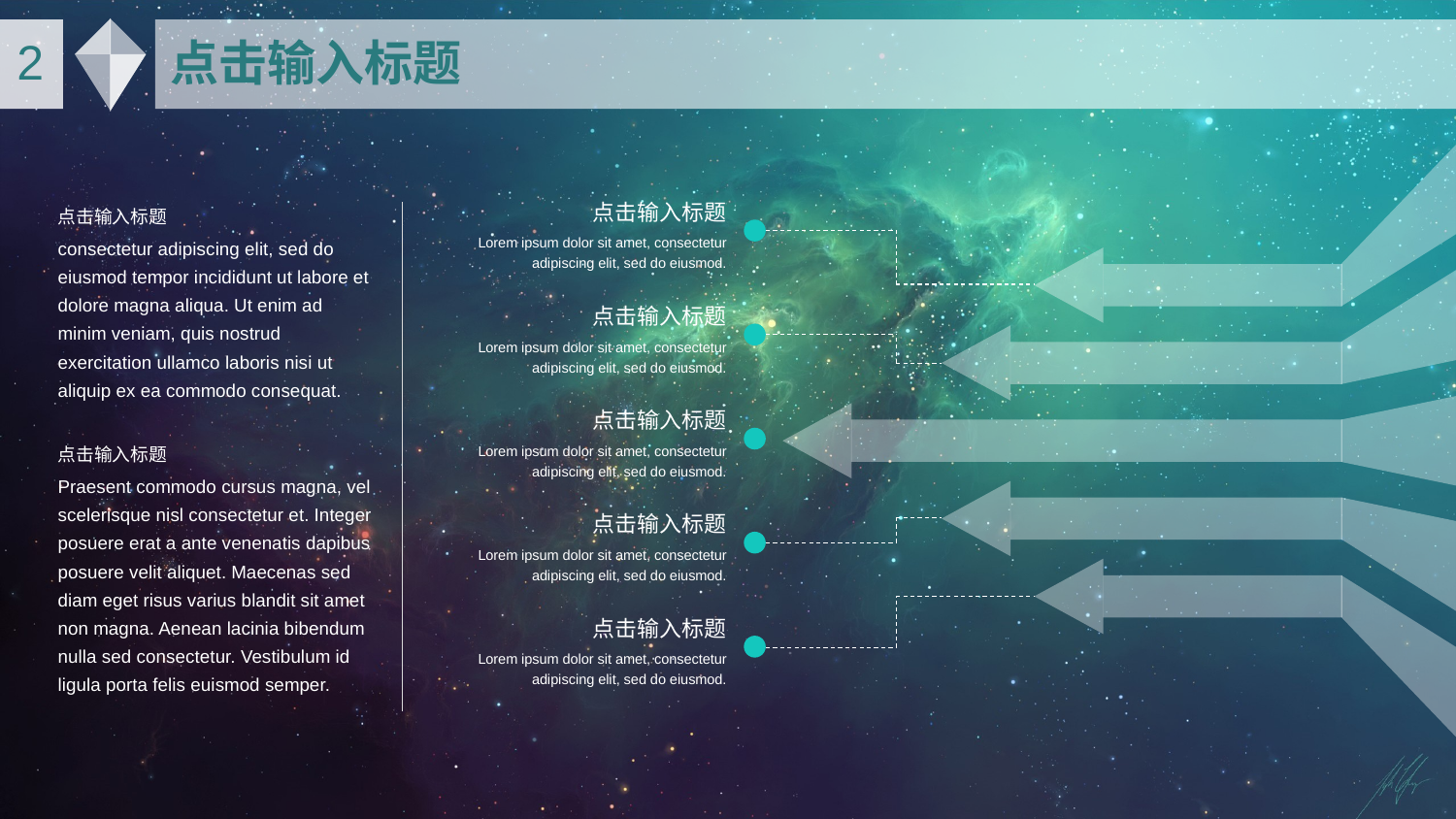

2
点击输入标题

点击输入标题
consectetur adipiscing elit, sed do eiusmod tempor incididunt ut labore et dolore magna aliqua. Ut enim ad minim veniam, quis nostrud exercitation ullamco laboris nisi ut aliquip ex ea commodo consequat.

点击输入标题
Praesent commodo cursus magna, vel scelerisque nisl consectetur et. Integer posuere erat a ante venenatis dapibus posuere velit aliquet. Maecenas sed diam eget risus varius blandit sit amet non magna. Aenean lacinia bibendum nulla sed consectetur. Vestibulum id ligula porta felis euismod semper.

点击输入标题
Lorem ipsum dolor sit amet, consectetur adipiscing elit, sed do eiusmod.

点击输入标题
Lorem ipsum dolor sit amet, consectetur adipiscing elit, sed do eiusmod.

点击输入标题
Lorem ipsum dolor sit amet, consectetur adipiscing elit, sed do eiusmod.

点击输入标题
Lorem ipsum dolor sit amet, consectetur adipiscing elit, sed do eiusmod.

点击输入标题
Lorem ipsum dolor sit amet, consectetur adipiscing elit, sed do eiusmod.